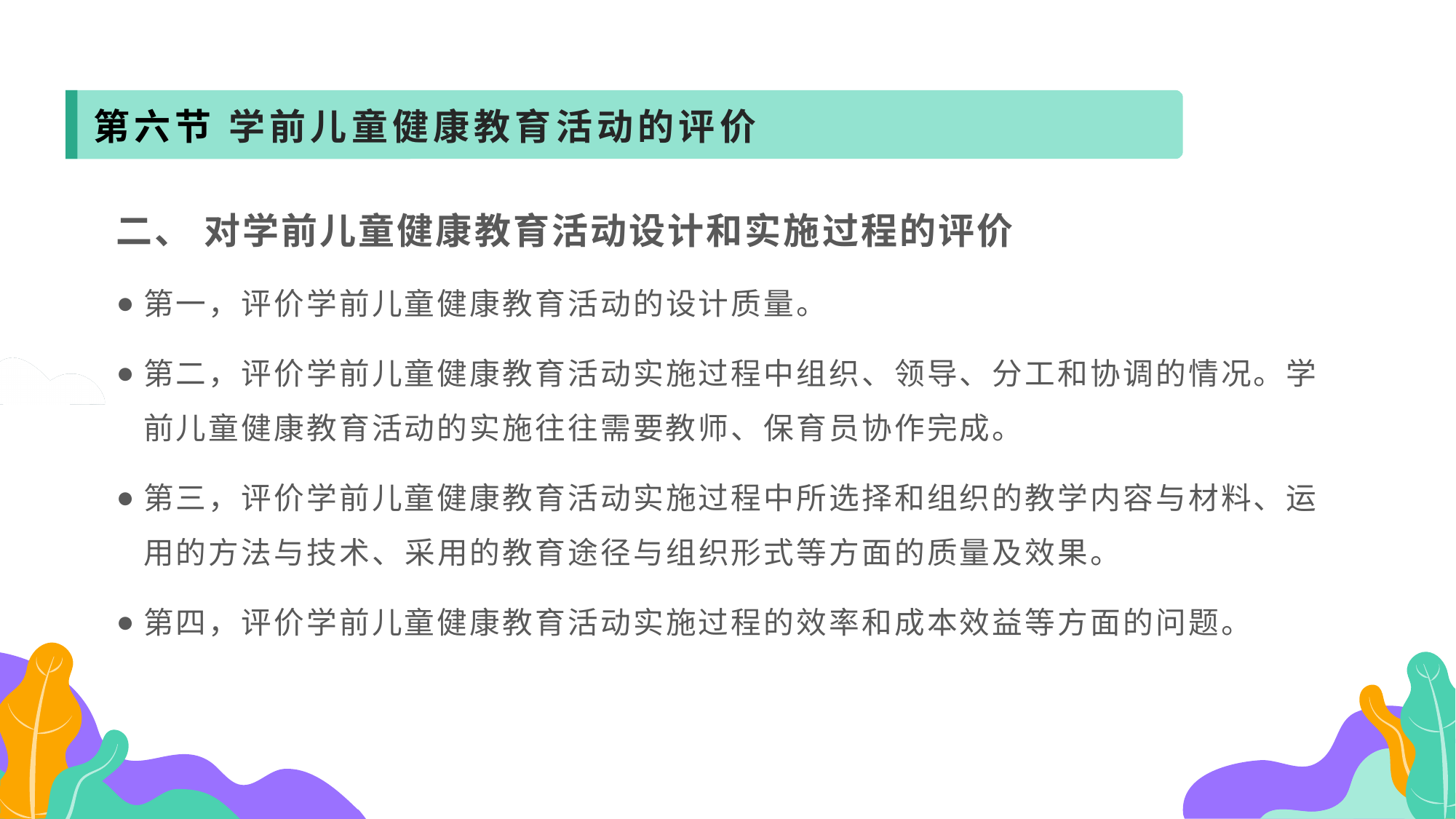

第六节 学前儿童健康教育活动的评价
二、 对学前儿童健康教育活动设计和实施过程的评价
第一，评价学前儿童健康教育活动的设计质量。
第二，评价学前儿童健康教育活动实施过程中组织、领导、分工和协调的情况。学前儿童健康教育活动的实施往往需要教师、保育员协作完成。
第三，评价学前儿童健康教育活动实施过程中所选择和组织的教学内容与材料、运用的方法与技术、采用的教育途径与组织形式等方面的质量及效果。
第四，评价学前儿童健康教育活动实施过程的效率和成本效益等方面的问题。